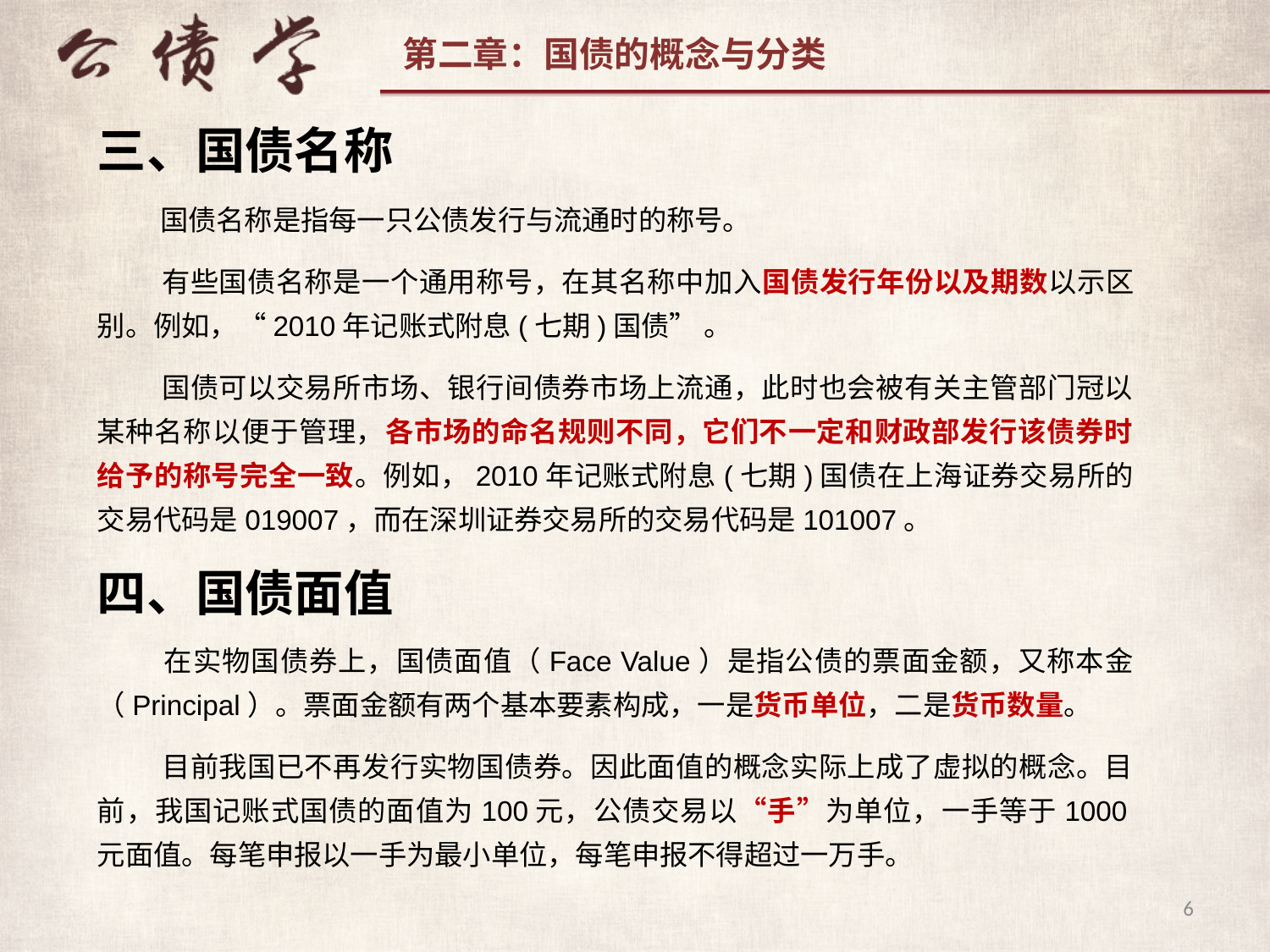

三、国债名称
   国债名称是指每一只公债发行与流通时的称号。
   有些国债名称是一个通用称号，在其名称中加入国债发行年份以及期数以示区别。例如，“2010年记账式附息(七期)国债” 。
   国债可以交易所市场、银行间债券市场上流通，此时也会被有关主管部门冠以某种名称以便于管理，各市场的命名规则不同，它们不一定和财政部发行该债券时给予的称号完全一致。例如，2010年记账式附息(七期)国债在上海证券交易所的交易代码是019007，而在深圳证券交易所的交易代码是101007。
四、国债面值
   在实物国债券上，国债面值（Face Value）是指公债的票面金额，又称本金（Principal）。票面金额有两个基本要素构成，一是货币单位，二是货币数量。
   目前我国已不再发行实物国债券。因此面值的概念实际上成了虚拟的概念。目前，我国记账式国债的面值为100元，公债交易以“手”为单位，一手等于1000元面值。每笔申报以一手为最小单位，每笔申报不得超过一万手。
6